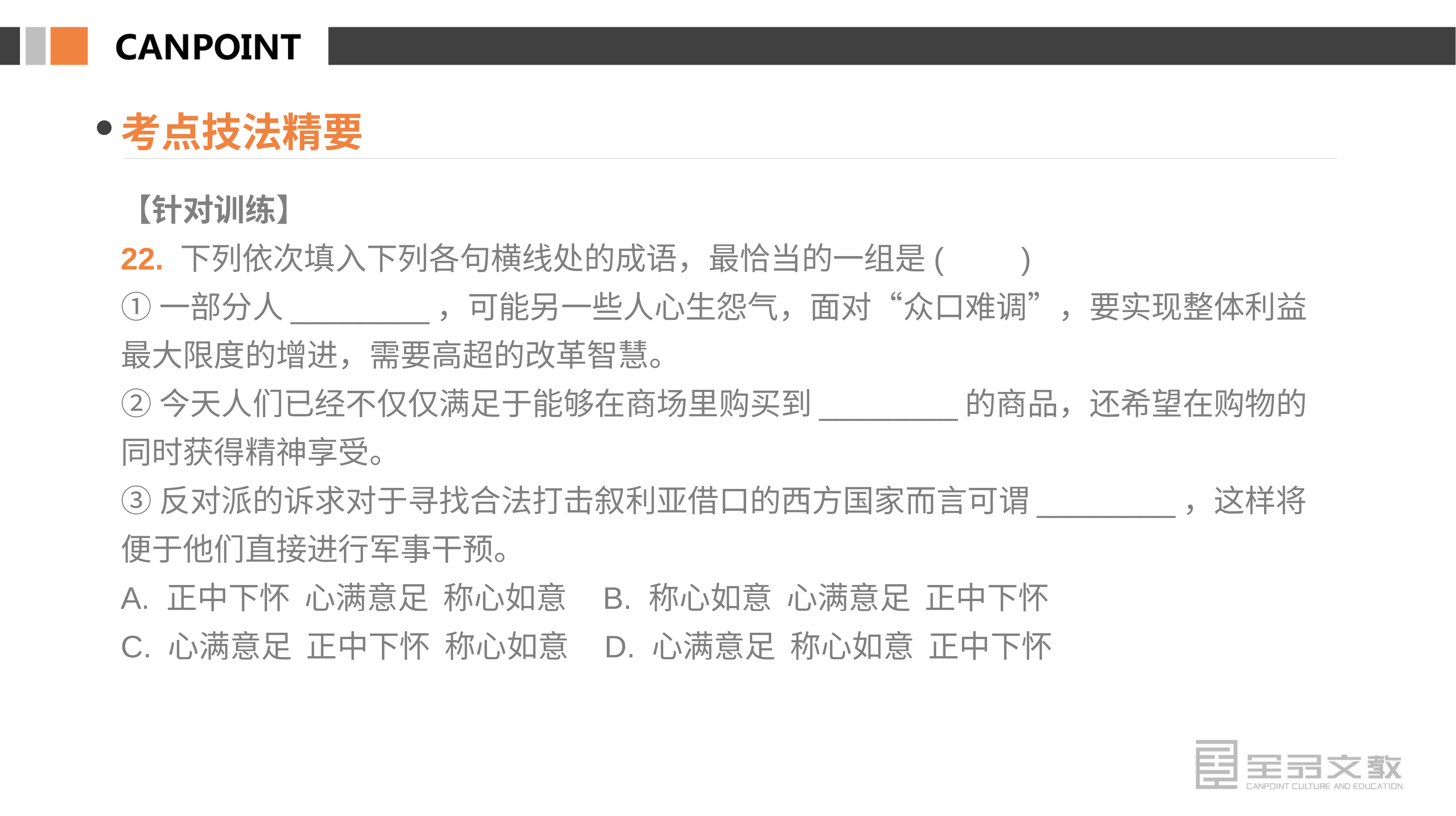

考点技法精要

【针对训练】
22. 下列依次填入下列各句横线处的成语，最恰当的一组是(　　)
①一部分人________，可能另一些人心生怨气，面对“众口难调”，要实现整体利益最大限度的增进，需要高超的改革智慧。
②今天人们已经不仅仅满足于能够在商场里购买到________的商品，还希望在购物的同时获得精神享受。
③反对派的诉求对于寻找合法打击叙利亚借口的西方国家而言可谓________，这样将便于他们直接进行军事干预。
A. 正中下怀  心满意足  称心如意    B. 称心如意  心满意足  正中下怀
C. 心满意足  正中下怀  称心如意    D. 心满意足  称心如意  正中下怀